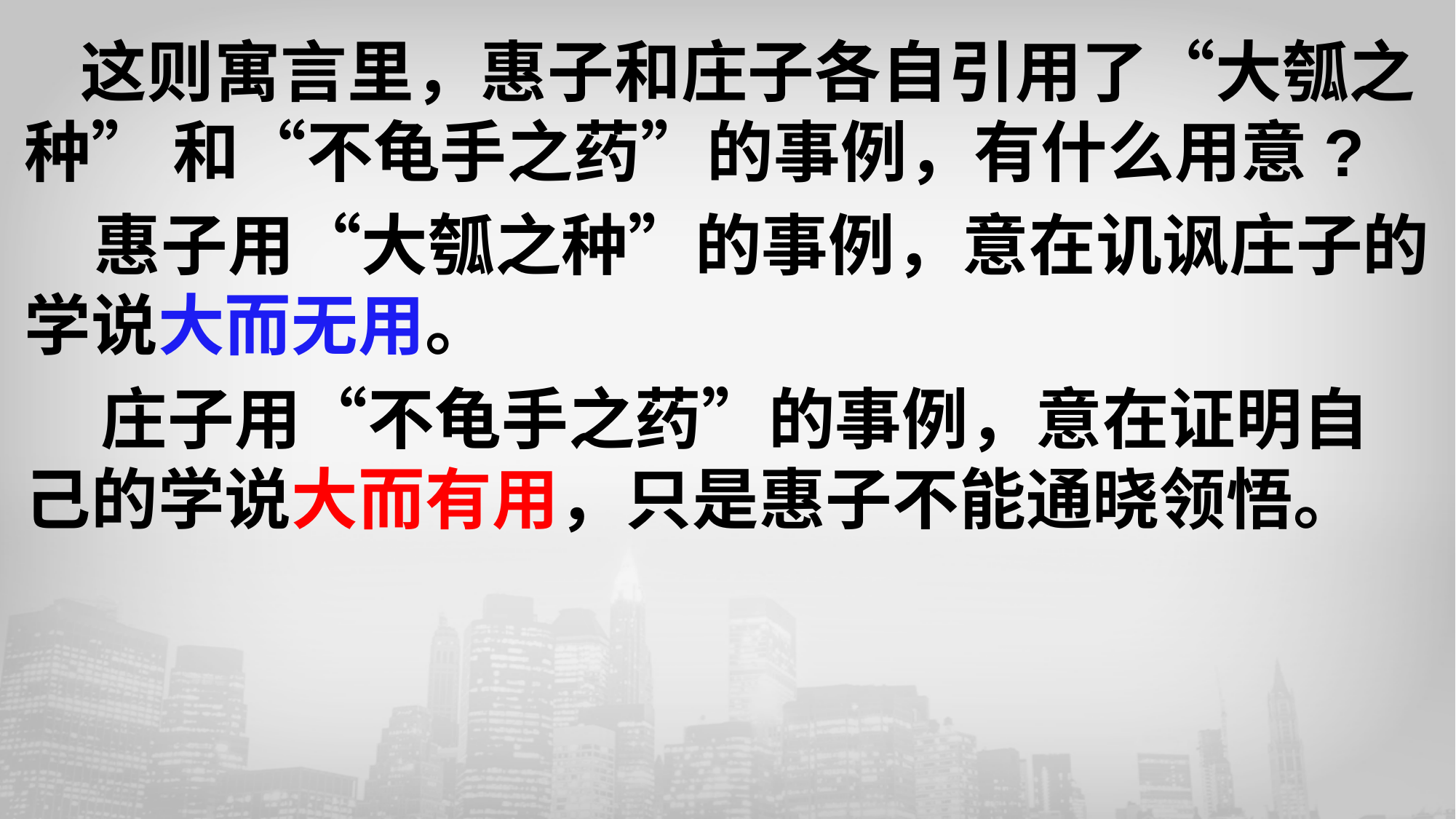

这则寓言里，惠子和庄子各自引用了“大瓠之种” 和“不龟手之药”的事例，有什么用意?
    惠子用“大瓠之种”的事例，意在讥讽庄子的学说大而无用。
    庄子用“不龟手之药”的事例，意在证明自己的学说大而有用，只是惠子不能通晓领悟。